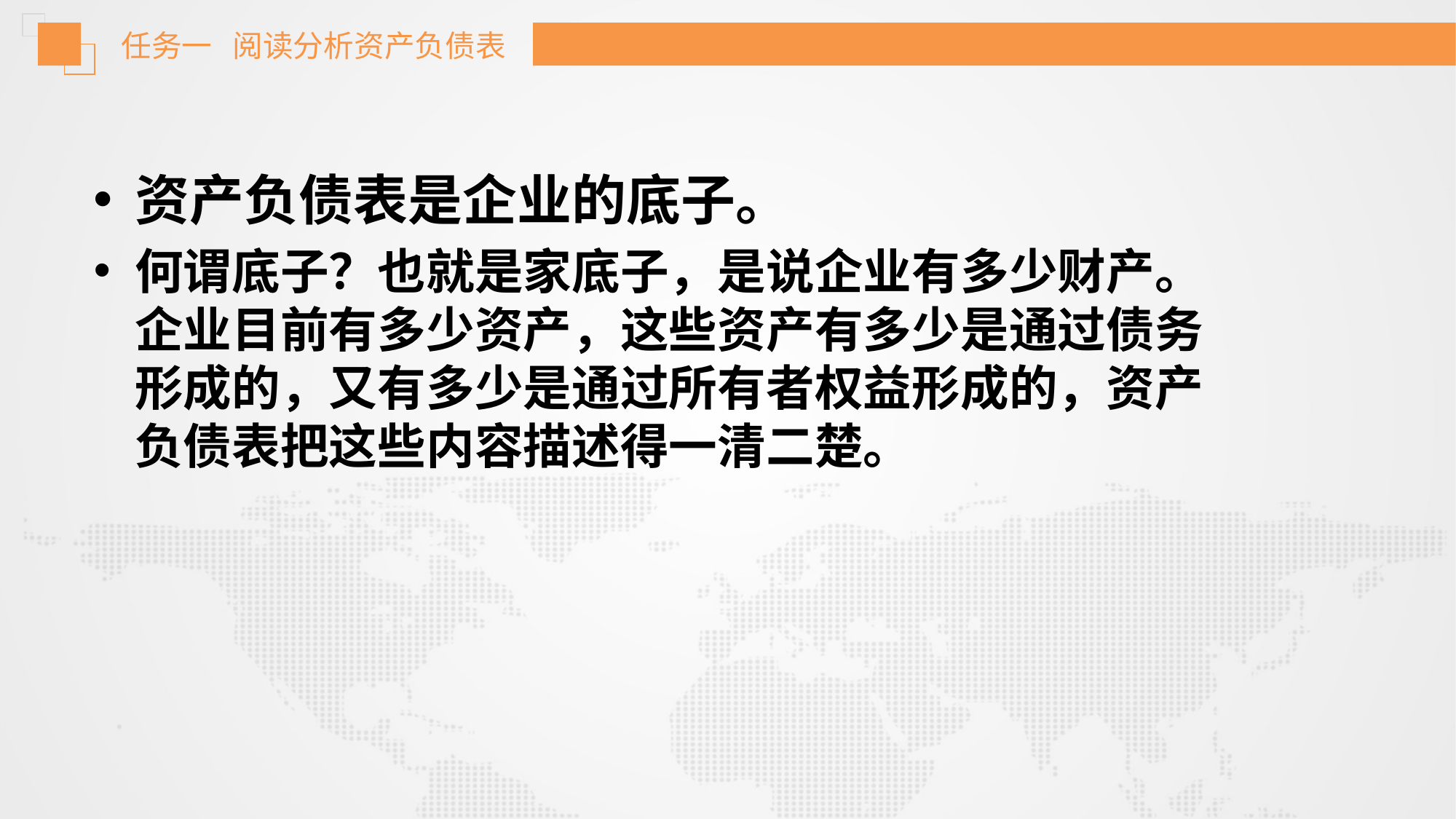

任务一   阅读分析资产负债表

资产负债表是企业的底子。
何谓底子？也就是家底子，是说企业有多少财产。企业目前有多少资产，这些资产有多少是通过债务形成的，又有多少是通过所有者权益形成的，资产负债表把这些内容描述得一清二楚。